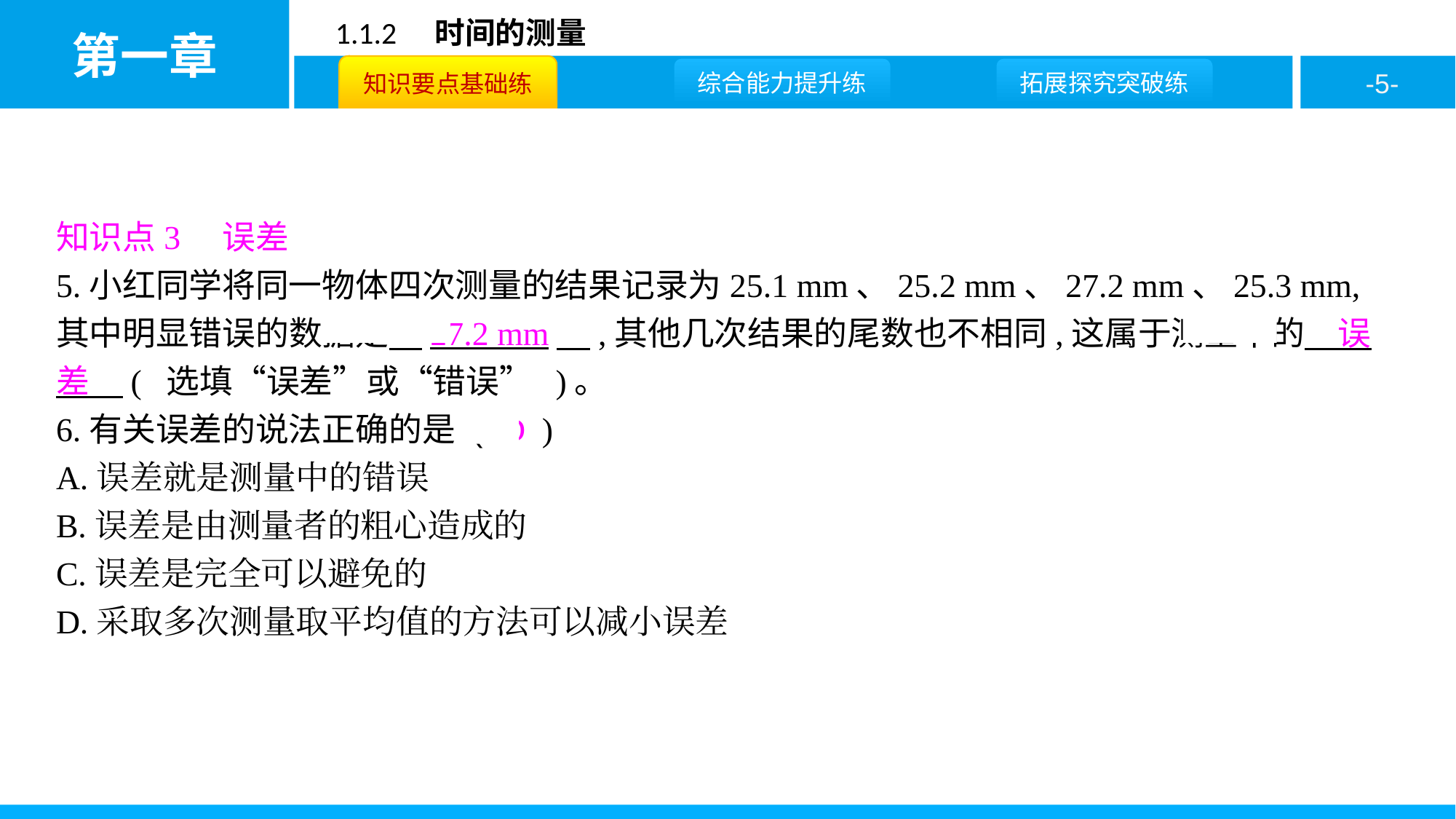

知识点3　误差
5.小红同学将同一物体四次测量的结果记录为25.1 mm、25.2 mm、27.2 mm、25.3 mm,其中明显错误的数据是　27.2 mm　,其他几次结果的尾数也不相同,这属于测量中的　误差　(  选填“误差”或“错误”  )。
6.有关误差的说法正确的是 (  D  )
A.误差就是测量中的错误
B.误差是由测量者的粗心造成的
C.误差是完全可以避免的
D.采取多次测量取平均值的方法可以减小误差